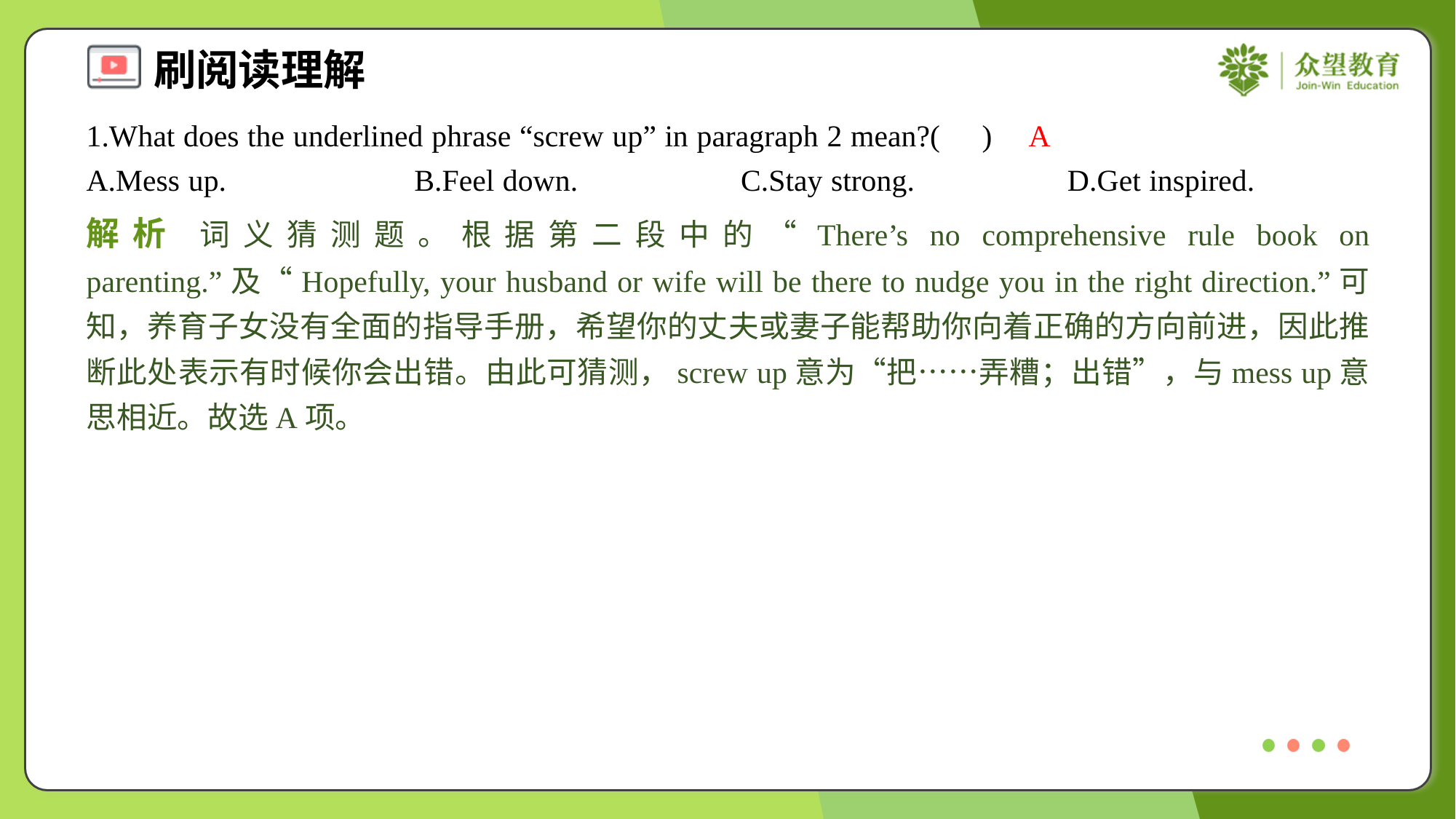

1.What does the underlined phrase “screw up” in paragraph 2 mean?(     )
A
A.Mess up.	B.Feel down.	C.Stay strong.	D.Get inspired.
解析 词义猜测题。根据第二段中的“There’s no comprehensive rule book on parenting.”及“Hopefully, your husband or wife will be there to nudge you in the right direction.”可知，养育子女没有全面的指导手册，希望你的丈夫或妻子能帮助你向着正确的方向前进，因此推断此处表示有时候你会出错。由此可猜测，screw up意为“把……弄糟；出错”，与mess up意思相近。故选A项。